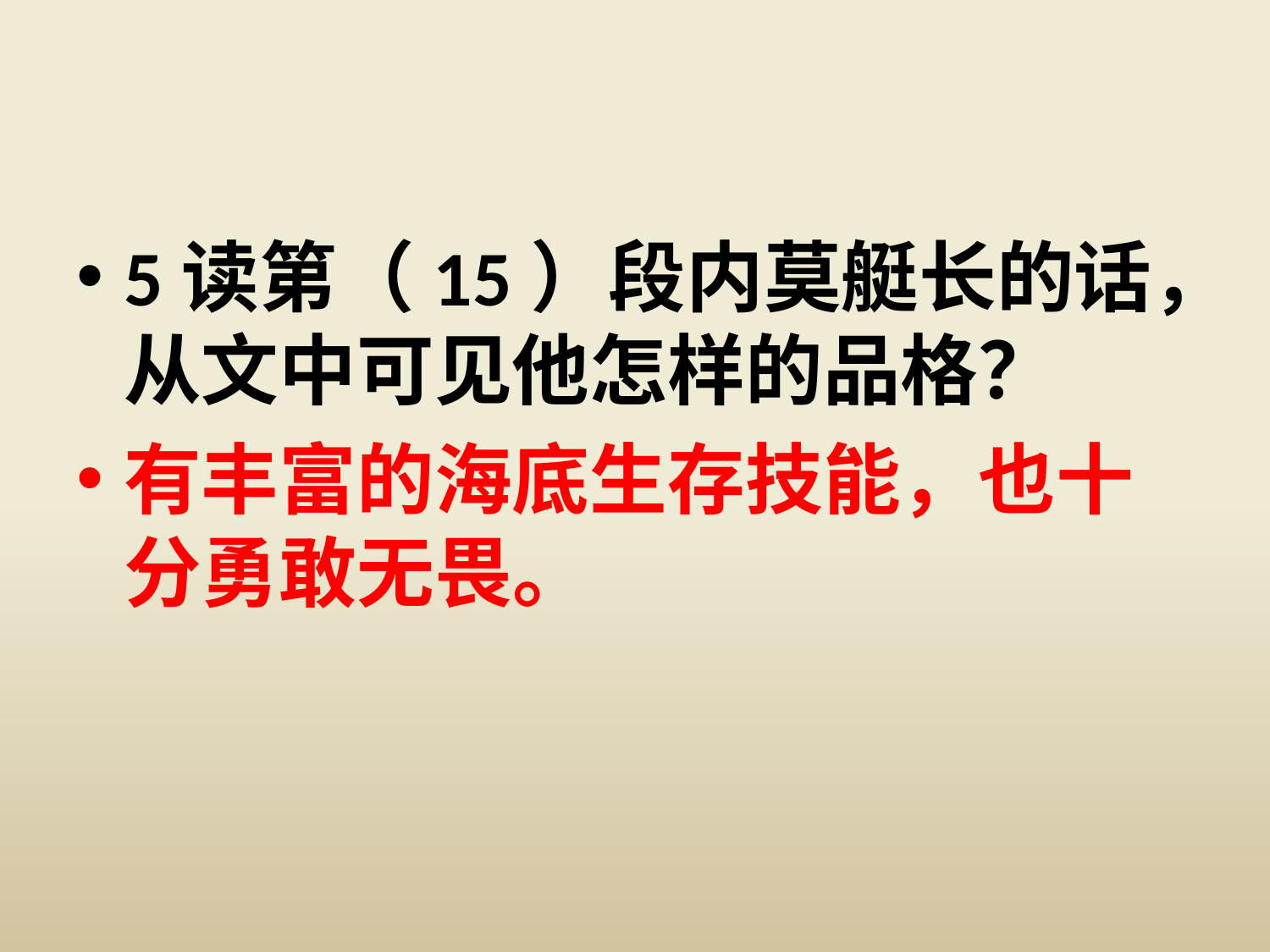

#
5读第（15）段内莫艇长的话，从文中可见他怎样的品格？
有丰富的海底生存技能，也十分勇敢无畏。